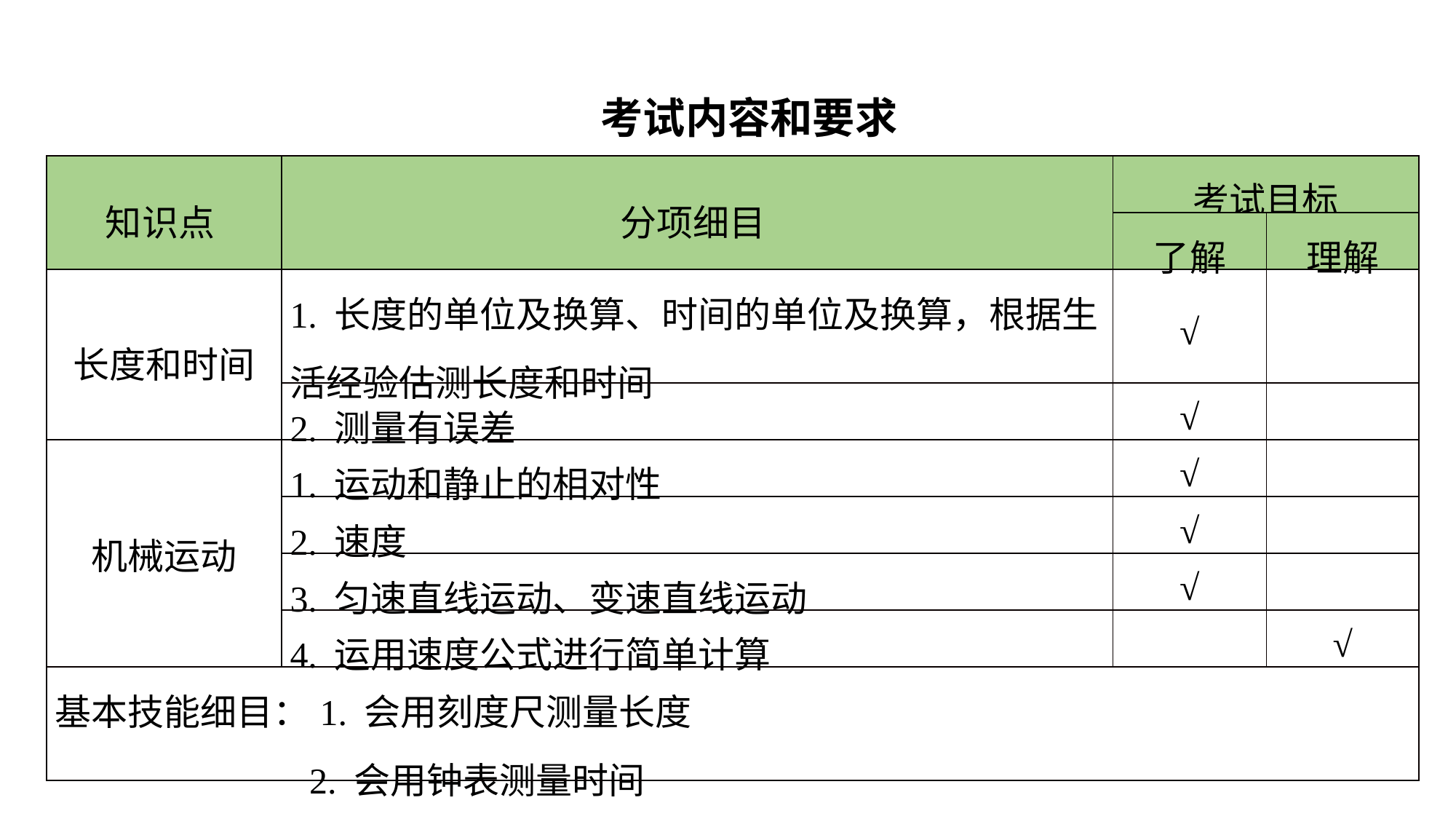

考试内容和要求
| 知识点 | 分项细目 | 考试目标 |  |
| --- | --- | --- | --- |
|  |  | 了解 | 理解 |
| 长度和时间 | 1. 长度的单位及换算、时间的单位及换算，根据生活经验估测长度和时间 | √ |  |
|  | 2. 测量有误差 | √ |  |
| 机械运动 | 1. 运动和静止的相对性 | √ |  |
|  | 2. 速度 | √ |  |
|  | 3. 匀速直线运动、变速直线运动 | √ |  |
|  | 4. 运用速度公式进行简单计算 |  | √ |
| 基本技能细目：1. 会用刻度尺测量长度 2. 会用钟表测量时间 |  |  |  |